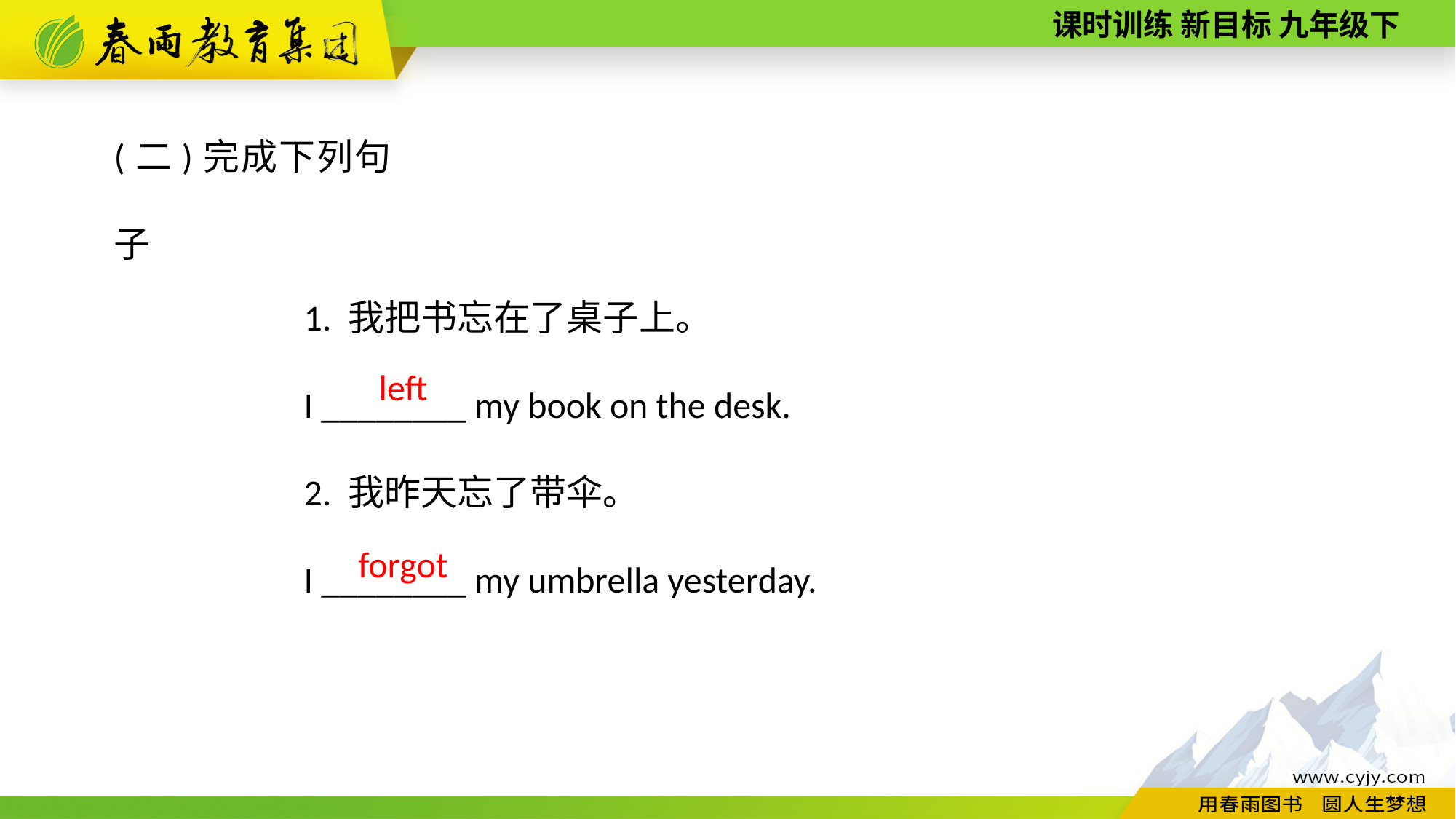

(二)完成下列句子
1. 我把书忘在了桌子上。
I ________ my book on the desk.
2. 我昨天忘了带伞。
I ________ my umbrella yesterday.
left
forgot